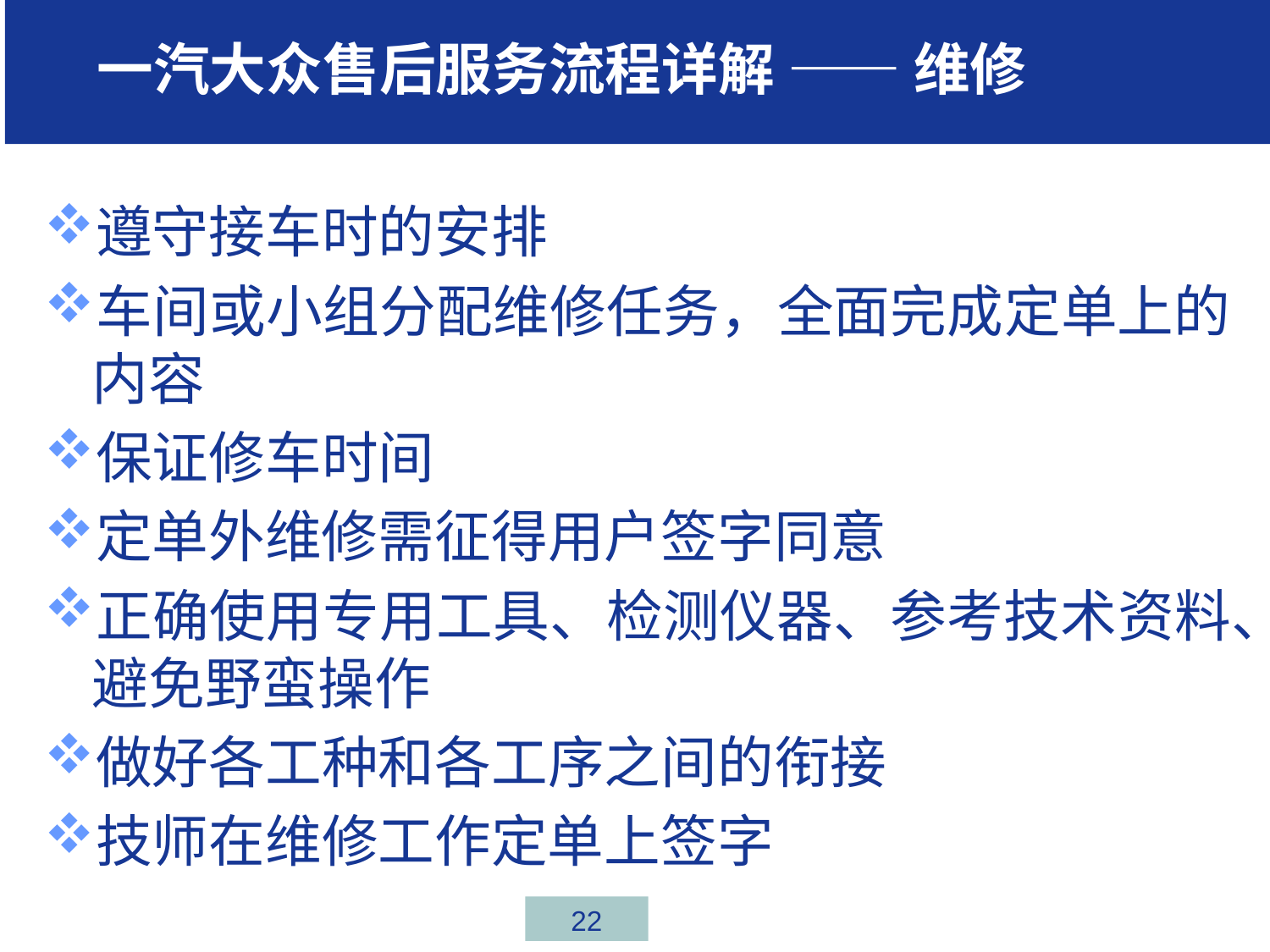

一汽大众售后服务流程详解 —— 维修
遵守接车时的安排
车间或小组分配维修任务，全面完成定单上的内容
保证修车时间
定单外维修需征得用户签字同意
正确使用专用工具、检测仪器、参考技术资料、避免野蛮操作
做好各工种和各工序之间的衔接
技师在维修工作定单上签字
22